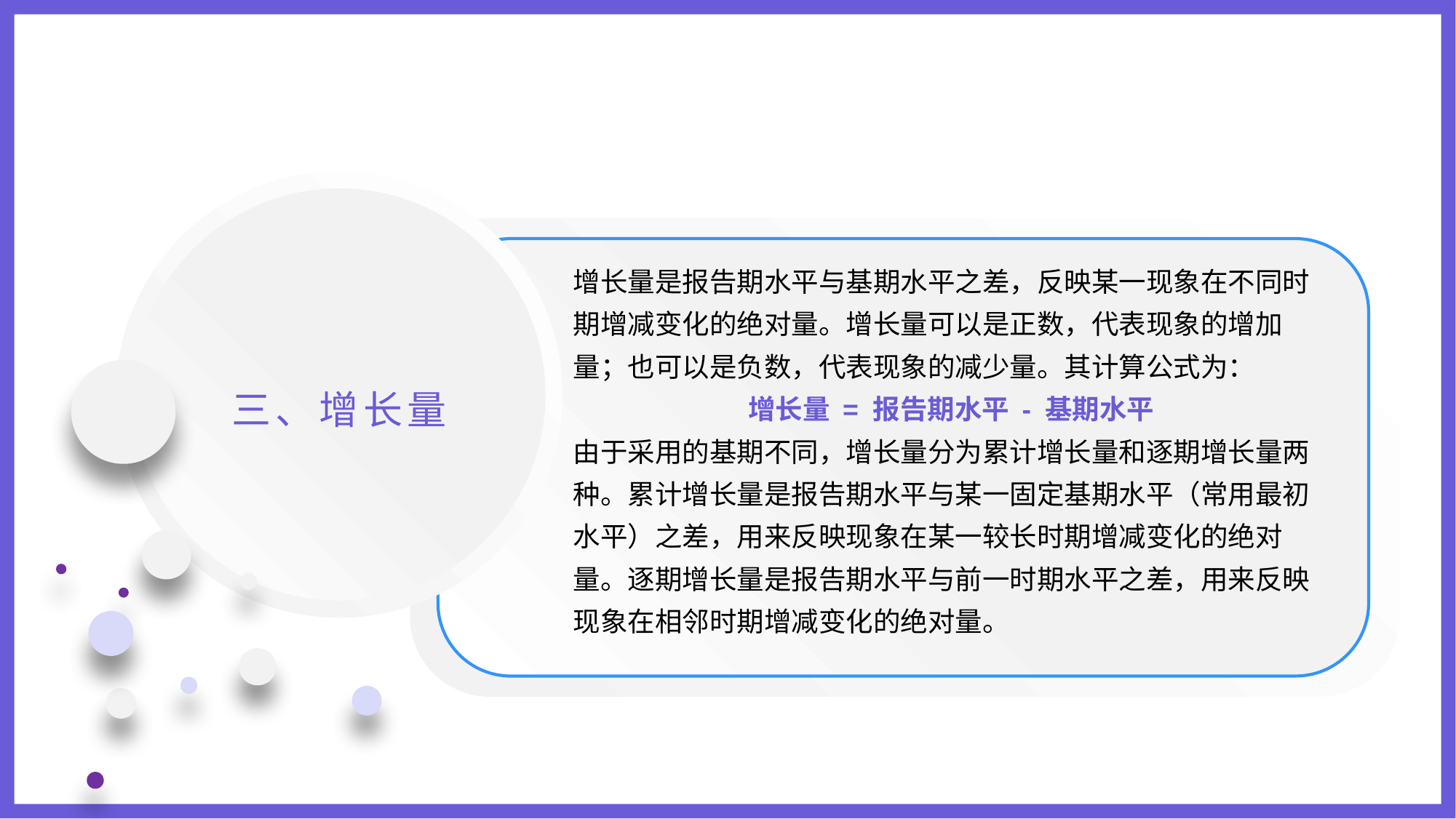

增长量是报告期水平与基期水平之差，反映某一现象在不同时期增减变化的绝对量。增长量可以是正数，代表现象的增加量；也可以是负数，代表现象的减少量。其计算公式为：
增长量 = 报告期水平 - 基期水平
由于采用的基期不同，增长量分为累计增长量和逐期增长量两种。累计增长量是报告期水平与某一固定基期水平（常用最初水平）之差，用来反映现象在某一较长时期增减变化的绝对量。逐期增长量是报告期水平与前一时期水平之差，用来反映现象在相邻时期增减变化的绝对量。

三、增长量